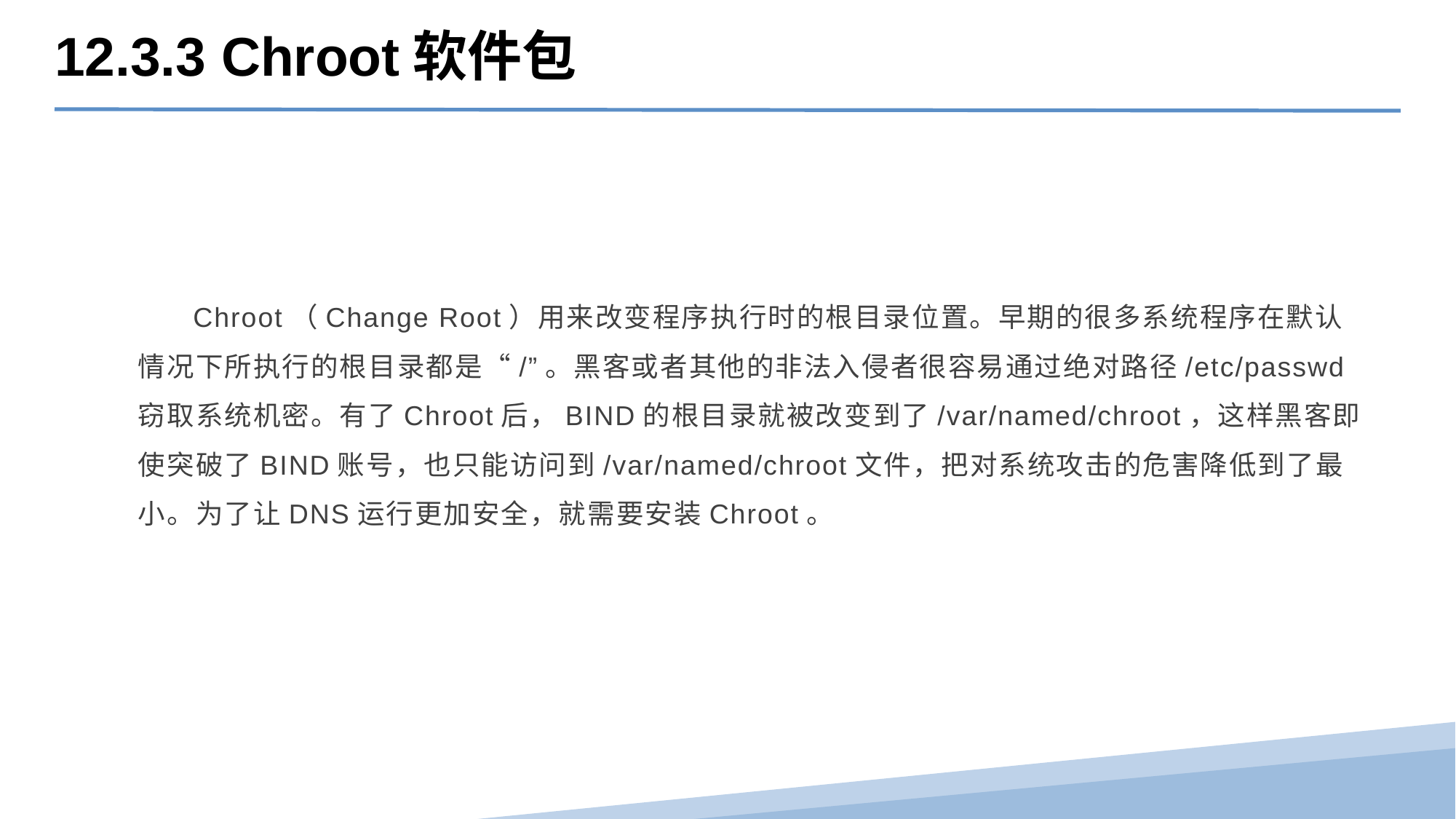

12.3.3 Chroot软件包
      Chroot（Change Root）用来改变程序执行时的根目录位置。早期的很多系统程序在默认情况下所执行的根目录都是“/”。黑客或者其他的非法入侵者很容易通过绝对路径/etc/passwd窃取系统机密。有了Chroot后，BIND的根目录就被改变到了/var/named/chroot，这样黑客即使突破了BIND账号，也只能访问到/var/named/chroot文件，把对系统攻击的危害降低到了最小。为了让DNS运行更加安全，就需要安装Chroot。